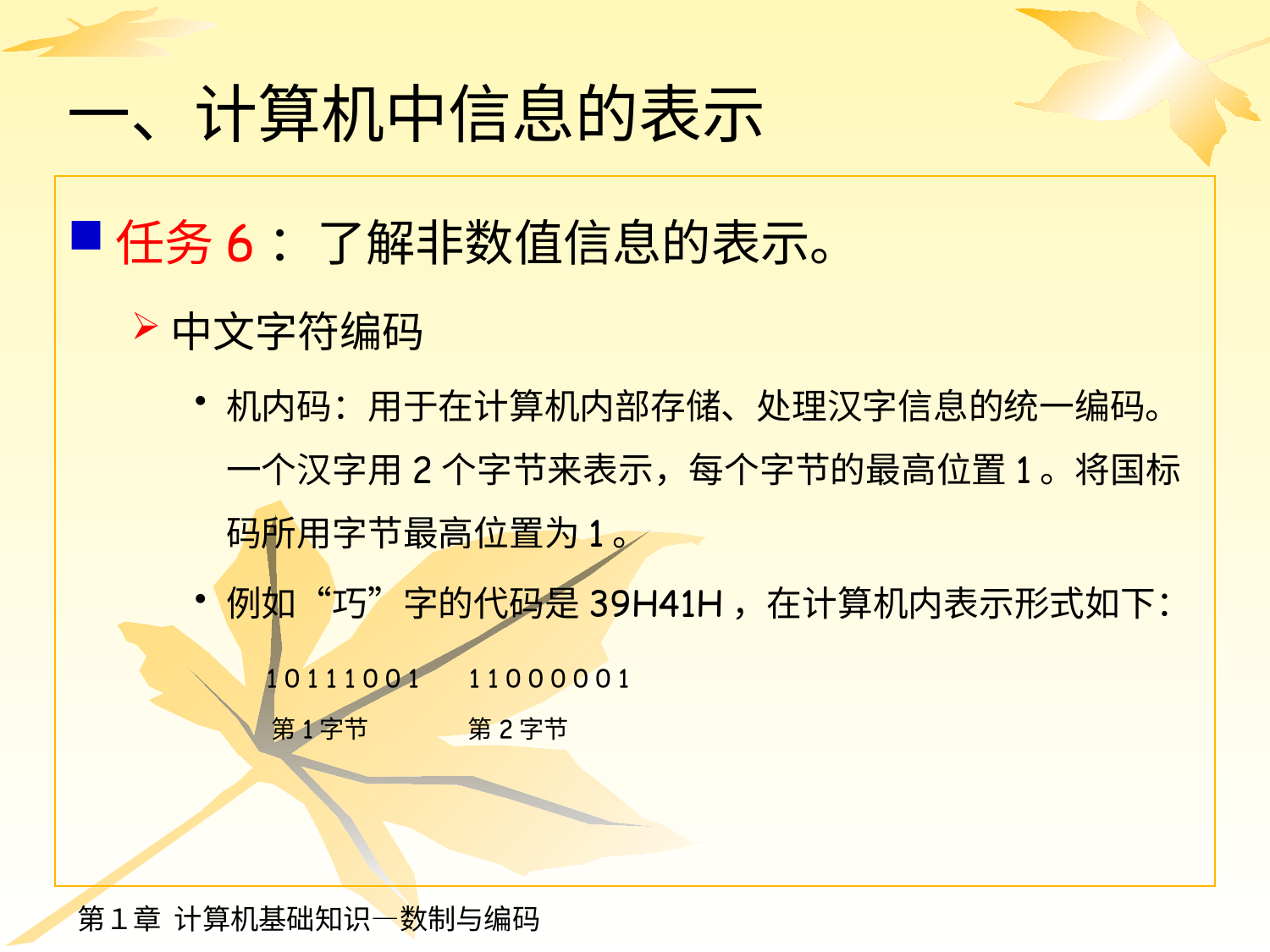

# 一、计算机中信息的表示
任务6：了解非数值信息的表示。
中文字符编码
机内码：用于在计算机内部存储、处理汉字信息的统一编码。一个汉字用2个字节来表示，每个字节的最高位置1。将国标码所用字节最高位置为1。
例如“巧”字的代码是39H41H，在计算机内表示形式如下：
 　　1 0 1 1 1 0 0 1 　 1 1 0 0 0 0 0 1
　　     第1字节                  第2字节